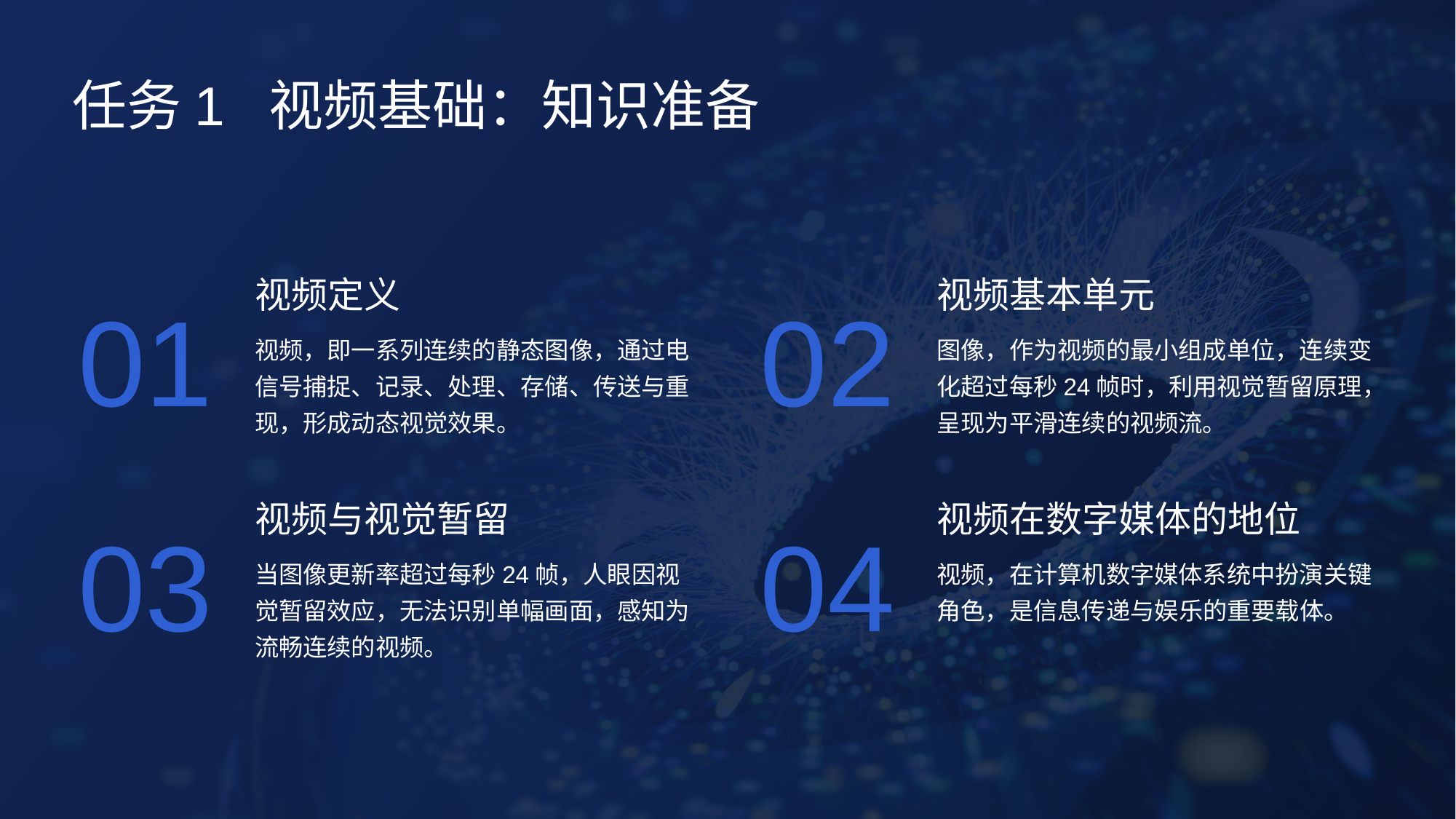

任务1  视频基础：知识准备
视频定义
视频基本单元
01
02
视频，即一系列连续的静态图像，通过电信号捕捉、记录、处理、存储、传送与重现，形成动态视觉效果。
图像，作为视频的最小组成单位，连续变化超过每秒24帧时，利用视觉暂留原理，呈现为平滑连续的视频流。
视频与视觉暂留
视频在数字媒体的地位
03
04
当图像更新率超过每秒24帧，人眼因视觉暂留效应，无法识别单幅画面，感知为流畅连续的视频。
视频，在计算机数字媒体系统中扮演关键角色，是信息传递与娱乐的重要载体。